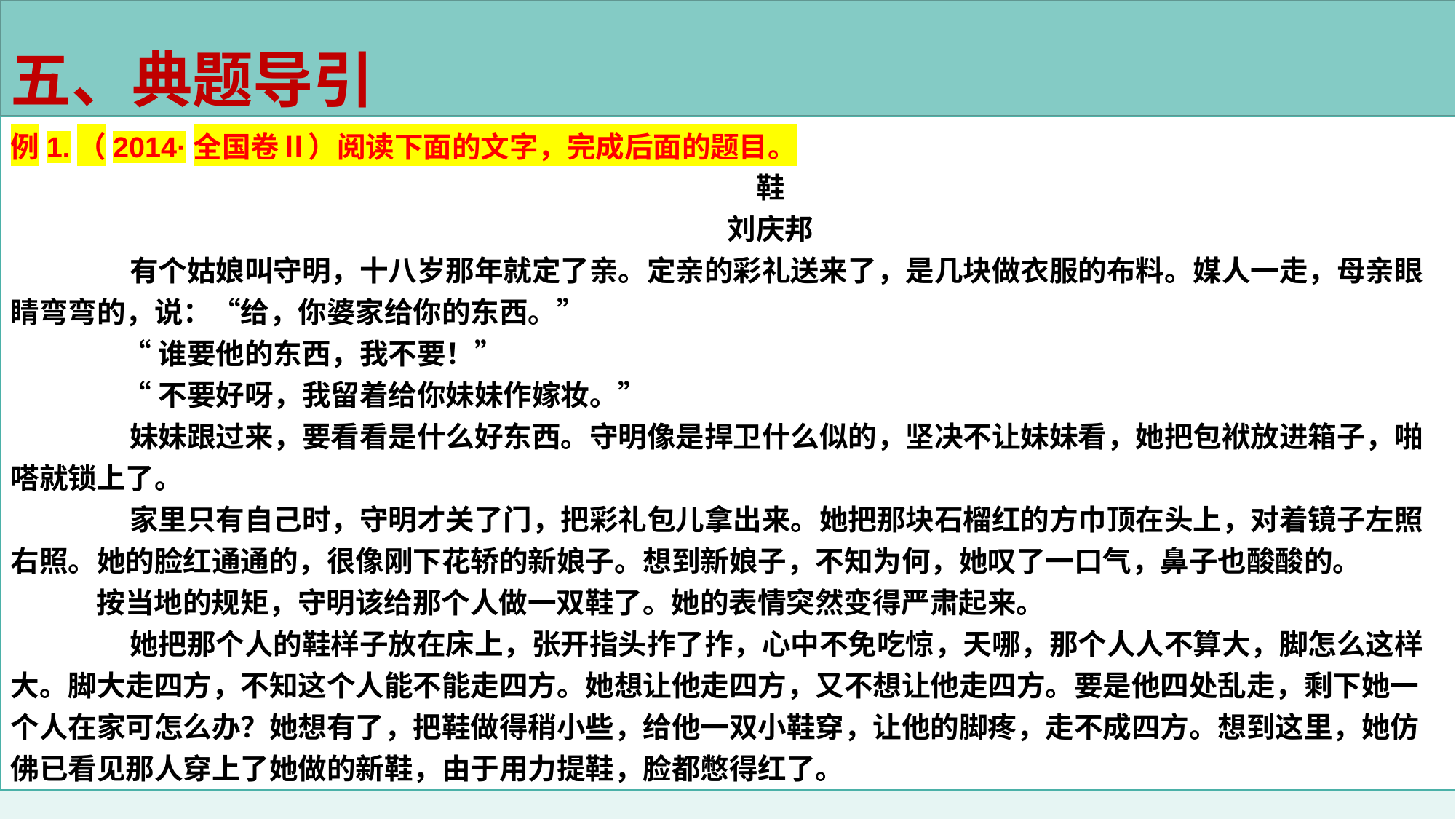

五、典题导引

例1.（2014·全国卷Ⅱ）阅读下面的文字，完成后面的题目。
鞋
刘庆邦
    有个姑娘叫守明，十八岁那年就定了亲。定亲的彩礼送来了，是几块做衣服的布料。媒人一走，母亲眼睛弯弯的，说：“给，你婆家给你的东西。”
    “谁要他的东西，我不要！”
    “不要好呀，我留着给你妹妹作嫁妆。”
    妹妹跟过来，要看看是什么好东西。守明像是捍卫什么似的，坚决不让妹妹看，她把包袱放进箱子，啪嗒就锁上了。
    家里只有自己时，守明才关了门，把彩礼包儿拿出来。她把那块石榴红的方巾顶在头上，对着镜子左照右照。她的脸红通通的，很像刚下花轿的新娘子。想到新娘子，不知为何，她叹了一口气，鼻子也酸酸的。
按当地的规矩，守明该给那个人做一双鞋了。她的表情突然变得严肃起来。
    她把那个人的鞋样子放在床上，张开指头拃了拃，心中不免吃惊，天哪，那个人人不算大，脚怎么这样大。脚大走四方，不知这个人能不能走四方。她想让他走四方，又不想让他走四方。要是他四处乱走，剩下她一个人在家可怎么办？她想有了，把鞋做得稍小些，给他一双小鞋穿，让他的脚疼，走不成四方。想到这里，她仿佛已看见那人穿上了她做的新鞋，由于用力提鞋，脸都憋得红了。